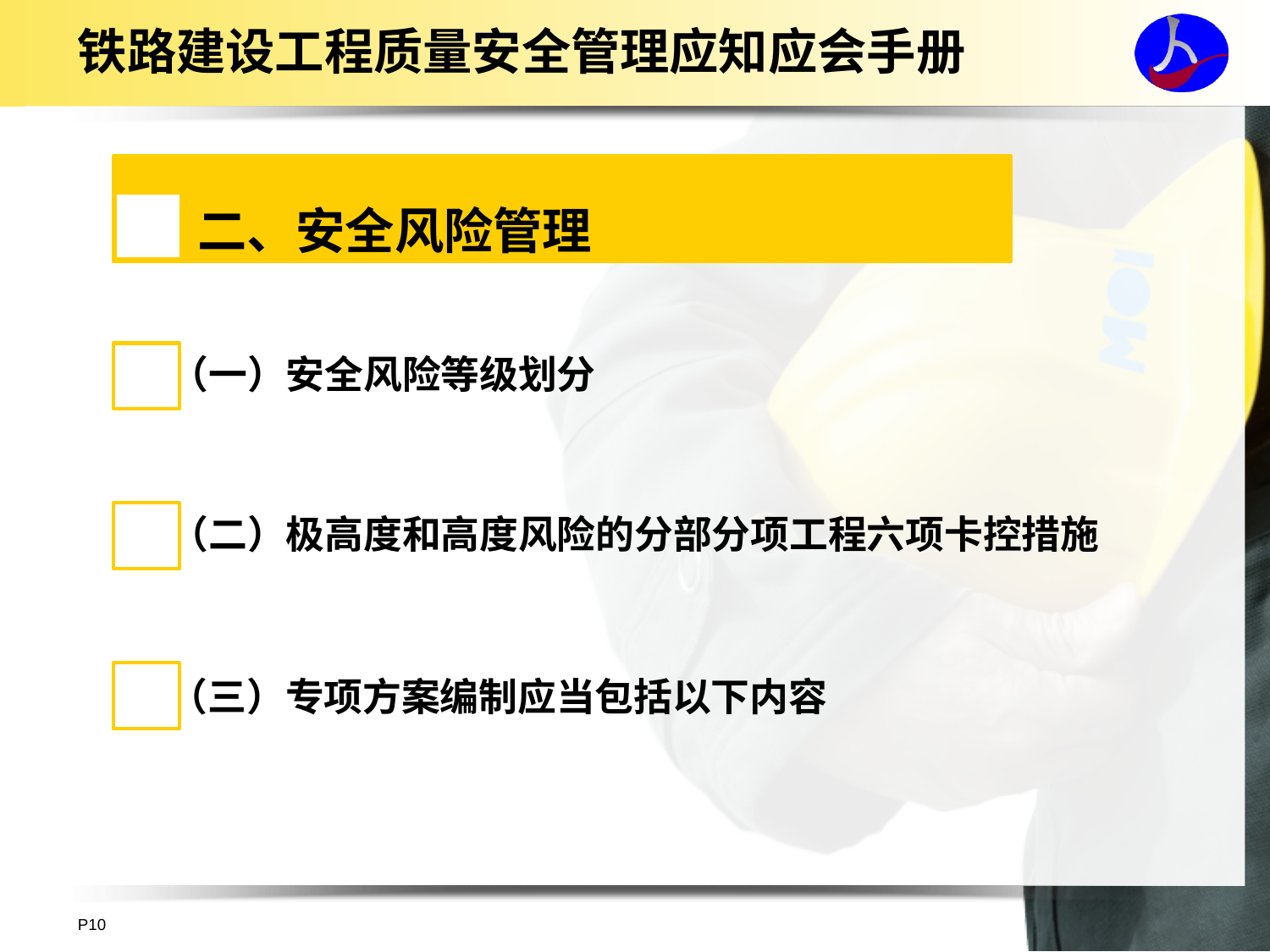

# 铁路建设工程质量安全管理应知应会手册

二、安全风险管理

（一）安全风险等级划分

（二）极高度和高度风险的分部分项工程六项卡控措施

（三）专项方案编制应当包括以下内容

P10